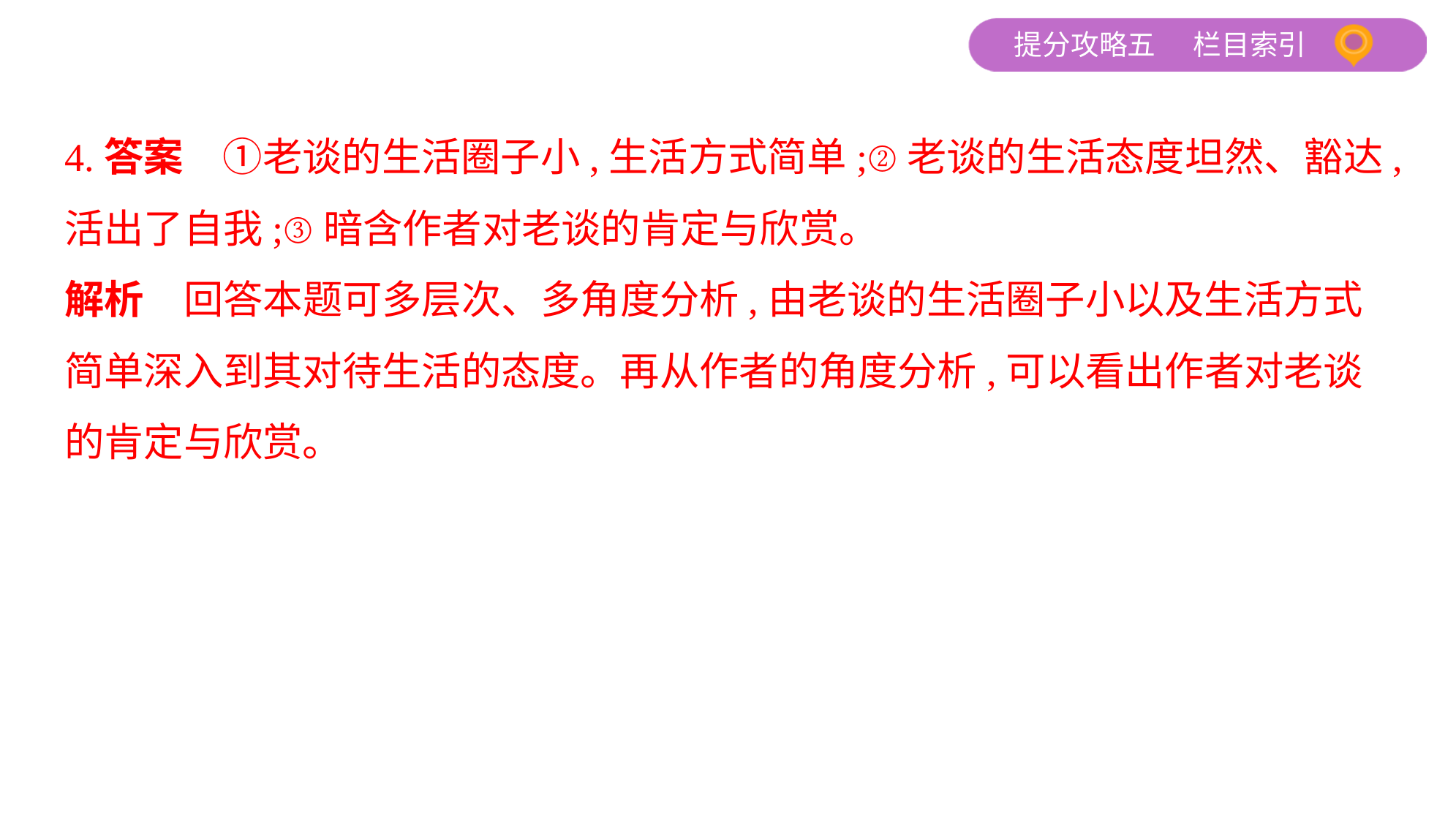

4.答案　①老谈的生活圈子小,生活方式简单;②老谈的生活态度坦然、豁达,
活出了自我;③暗含作者对老谈的肯定与欣赏。
解析　回答本题可多层次、多角度分析,由老谈的生活圈子小以及生活方式
简单深入到其对待生活的态度。再从作者的角度分析,可以看出作者对老谈
的肯定与欣赏。